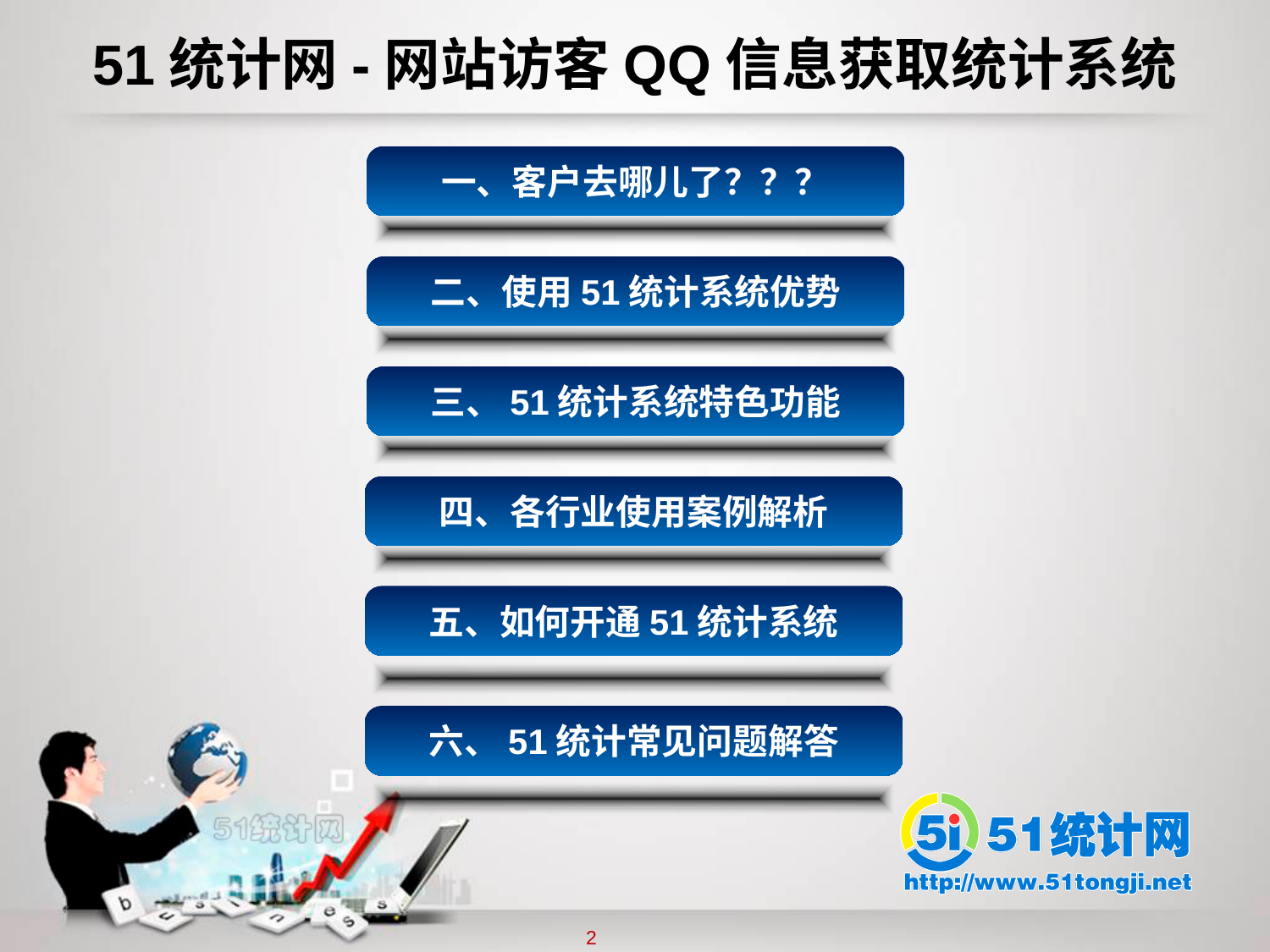

51统计网-网站访客QQ信息获取统计系统
一、客户去哪儿了？？？
双击添加标题文字

二、使用51统计系统优势
双击添加标题文字

三、51统计系统特色功能
双击添加标题文字

四、各行业使用案例解析
双击添加标题文字

五、如何开通51统计系统
双击添加标题文字

六、51统计常见问题解答
双击添加标题文字